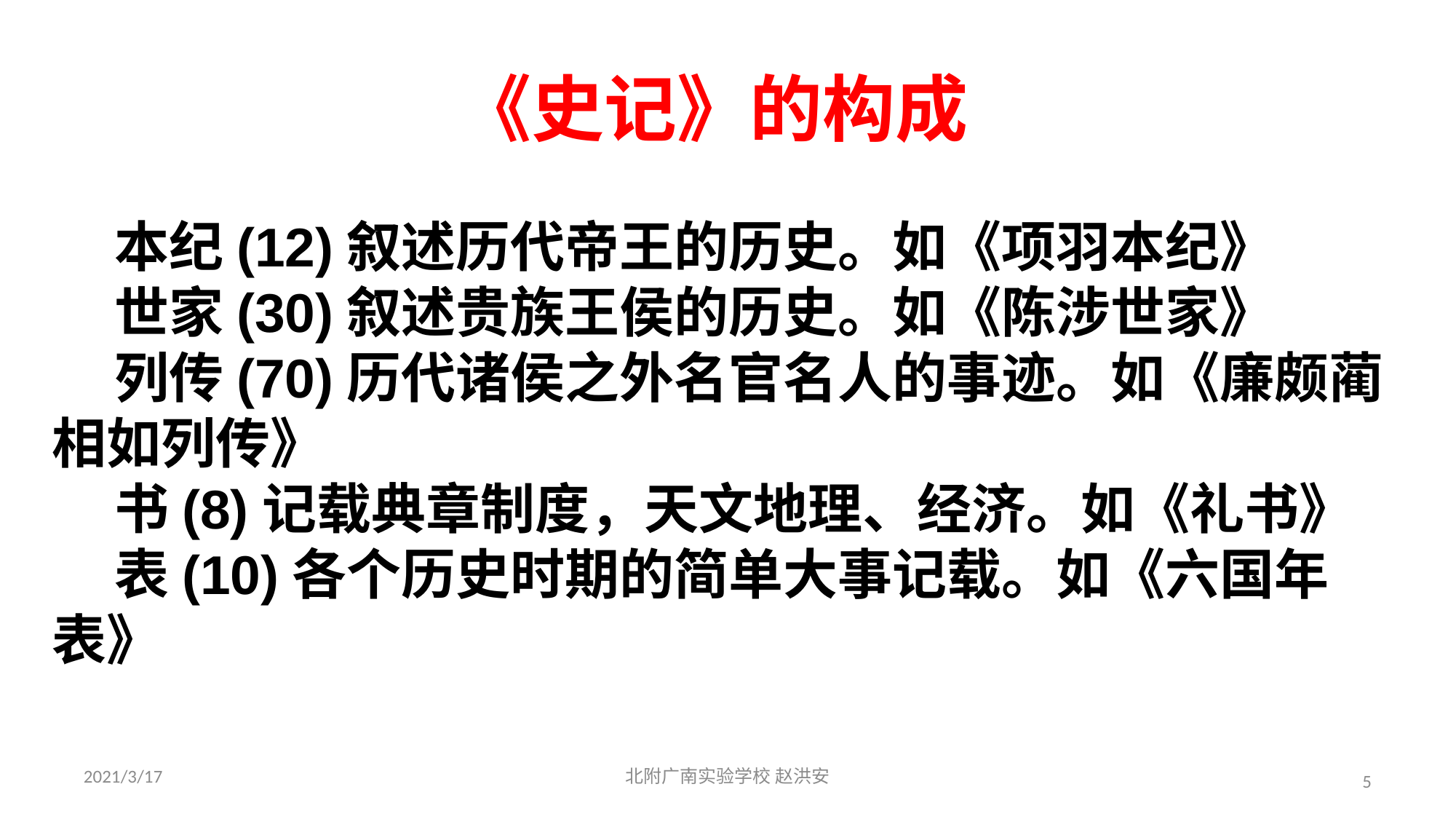

《史记》的构成
    本纪(12)叙述历代帝王的历史。如《项羽本纪》
    世家(30)叙述贵族王侯的历史。如《陈涉世家》
    列传(70)历代诸侯之外名官名人的事迹。如《廉颇蔺相如列传》
    书(8)记载典章制度，天文地理、经济。如《礼书》
    表(10)各个历史时期的简单大事记载。如《六国年表》

2021/3/17
北附广南实验学校 赵洪安
5